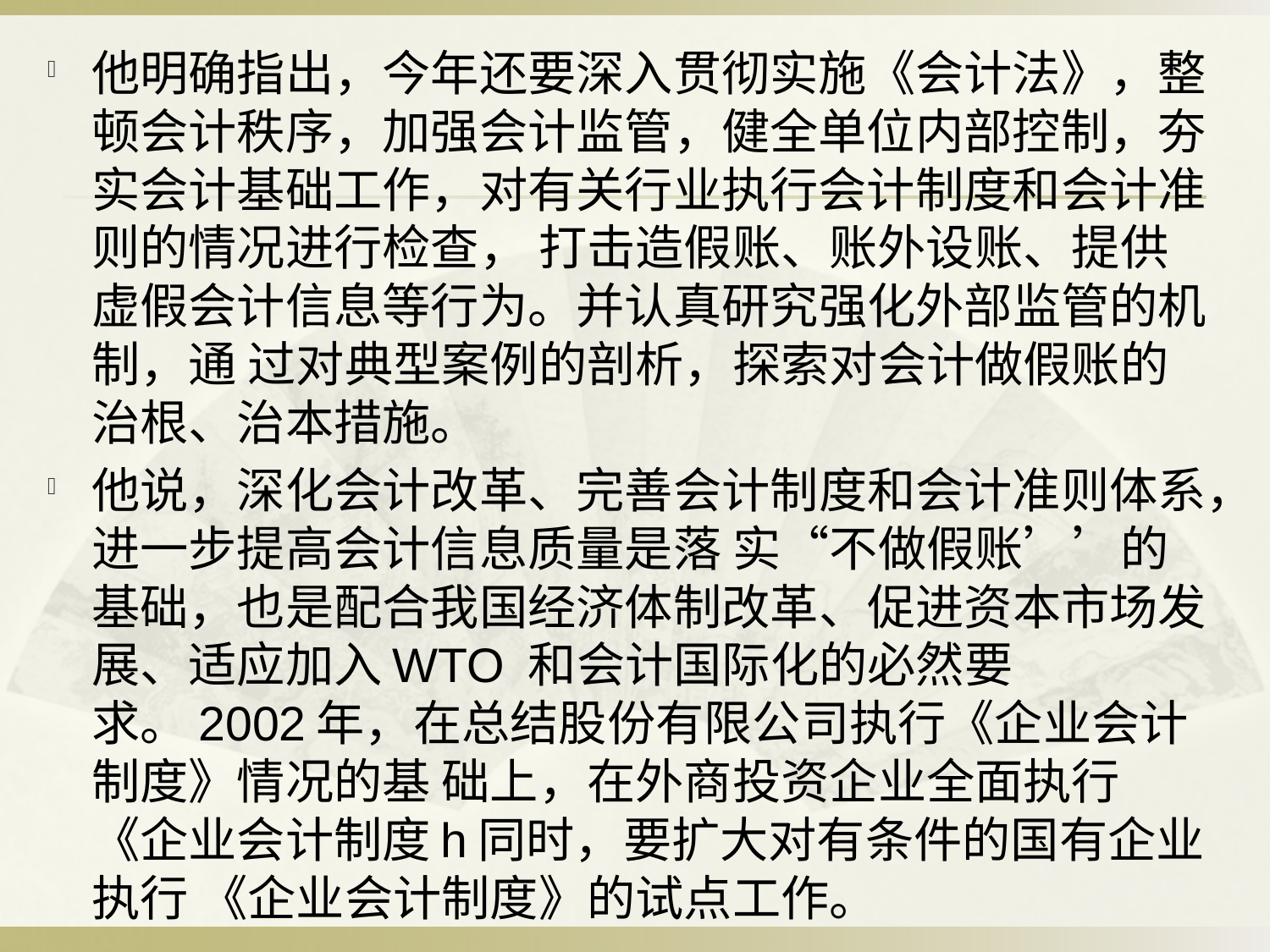

他明确指出，今年还要深入贯彻实施《会计法》，整顿会计秩序，加强会计监管，健全单位内部控制，夯实会计基础工作，对有关行业执行会计制度和会计准则的情况进行检查， 打击造假账、账外设账、提供虚假会计信息等行为。并认真研究强化外部监管的机制，通 过对典型案例的剖析，探索对会计做假账的治根、治本措施。
他说，深化会计改革、完善会计制度和会计准则体系，进一步提高会计信息质量是落 实“不做假账’’的基础，也是配合我国经济体制改革、促进资本市场发展、适应加入WTO 和会计国际化的必然要求。2002年，在总结股份有限公司执行《企业会计制度》情况的基 础上，在外商投资企业全面执行《企业会计制度h同时，要扩大对有条件的国有企业执行 《企业会计制度》的试点工作。

#